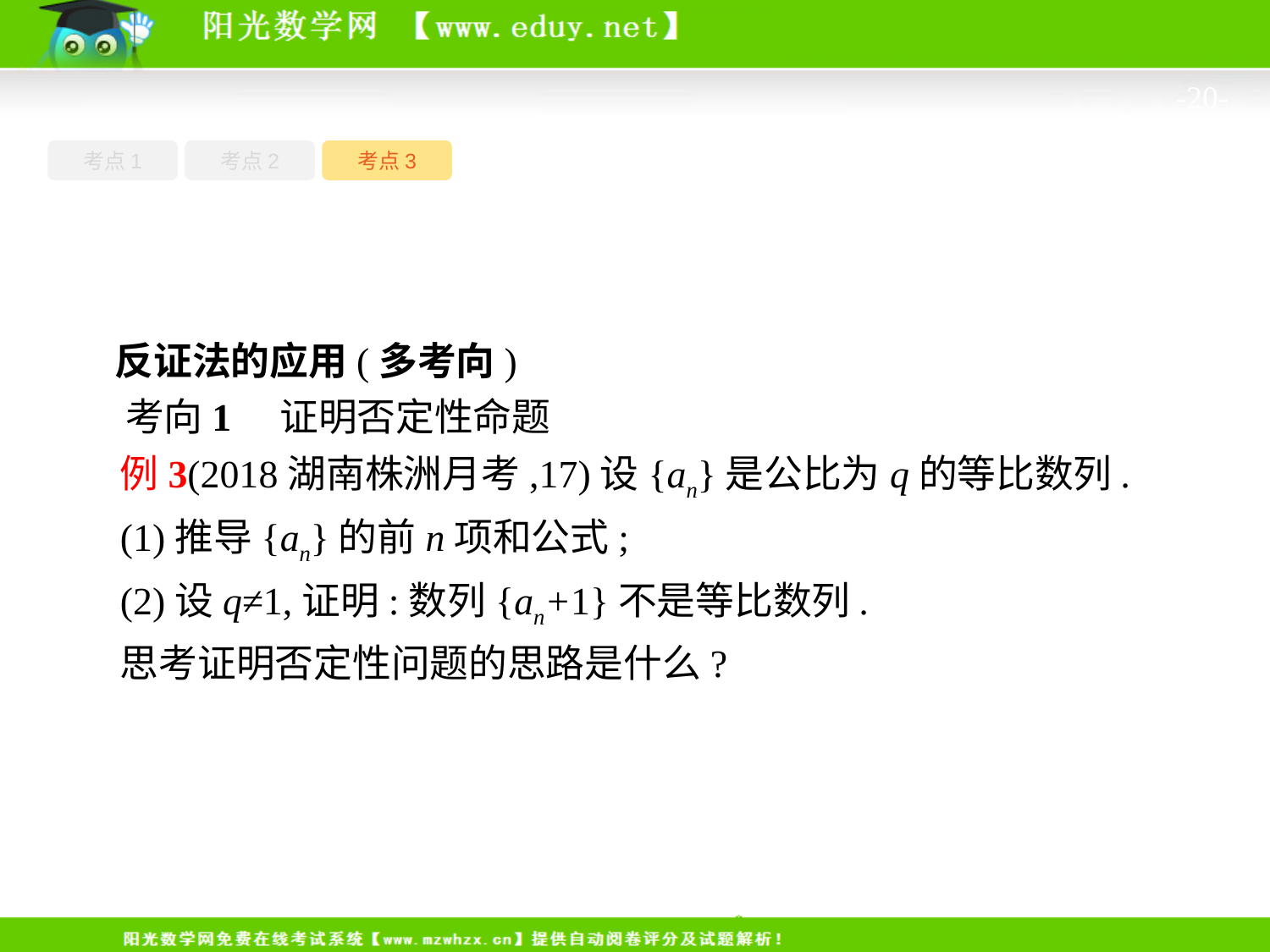

-20-
考点1
考点3
考点2
反证法的应用(多考向)
考向1　证明否定性命题
例3(2018湖南株洲月考,17)设{an}是公比为q的等比数列.
(1)推导{an}的前n项和公式;
(2)设q≠1,证明:数列{an+1}不是等比数列.
思考证明否定性问题的思路是什么?